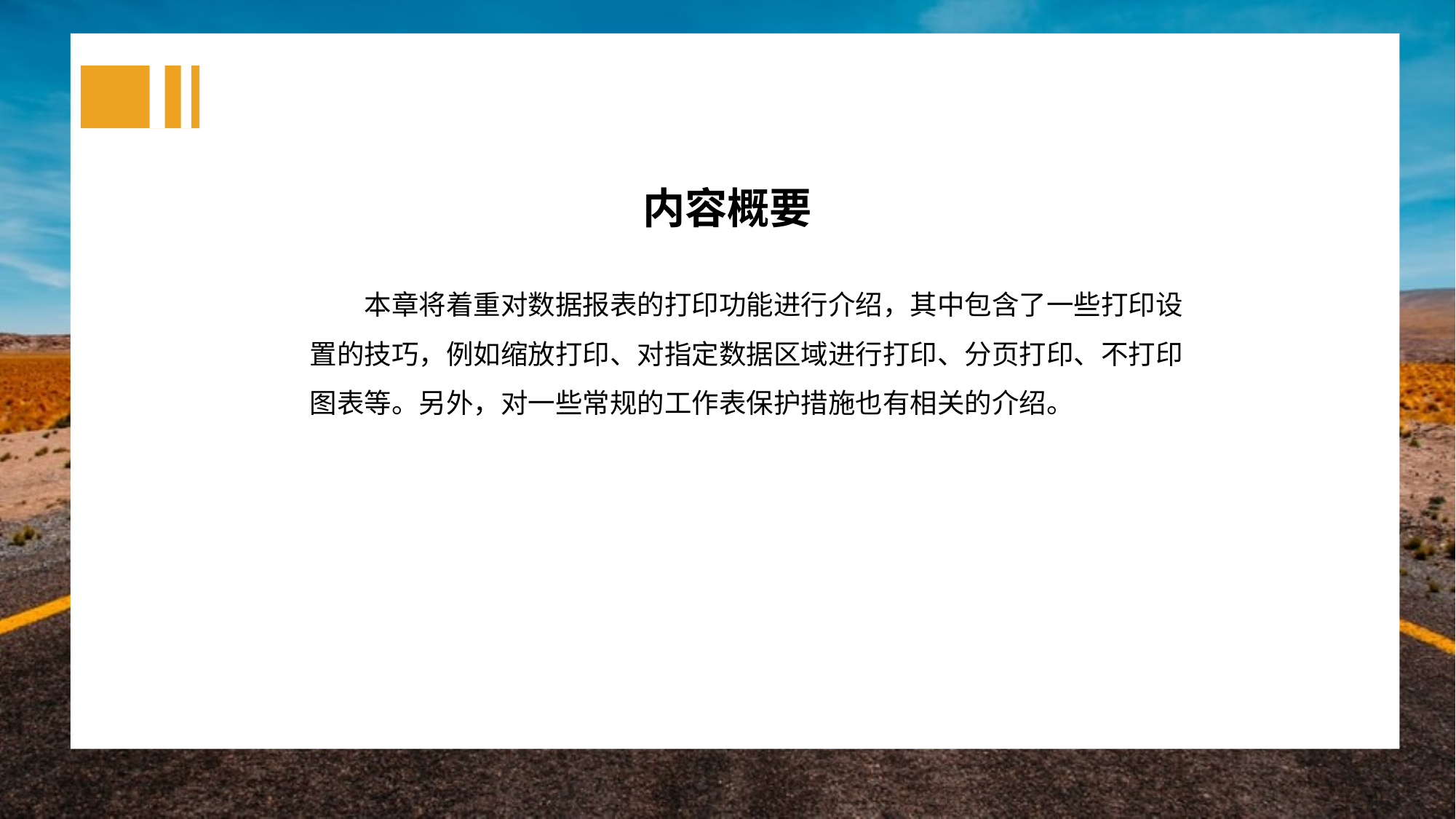

内容概要
本章将着重对数据报表的打印功能进行介绍，其中包含了一些打印设置的技巧，例如缩放打印、对指定数据区域进行打印、分页打印、不打印图表等。另外，对一些常规的工作表保护措施也有相关的介绍。